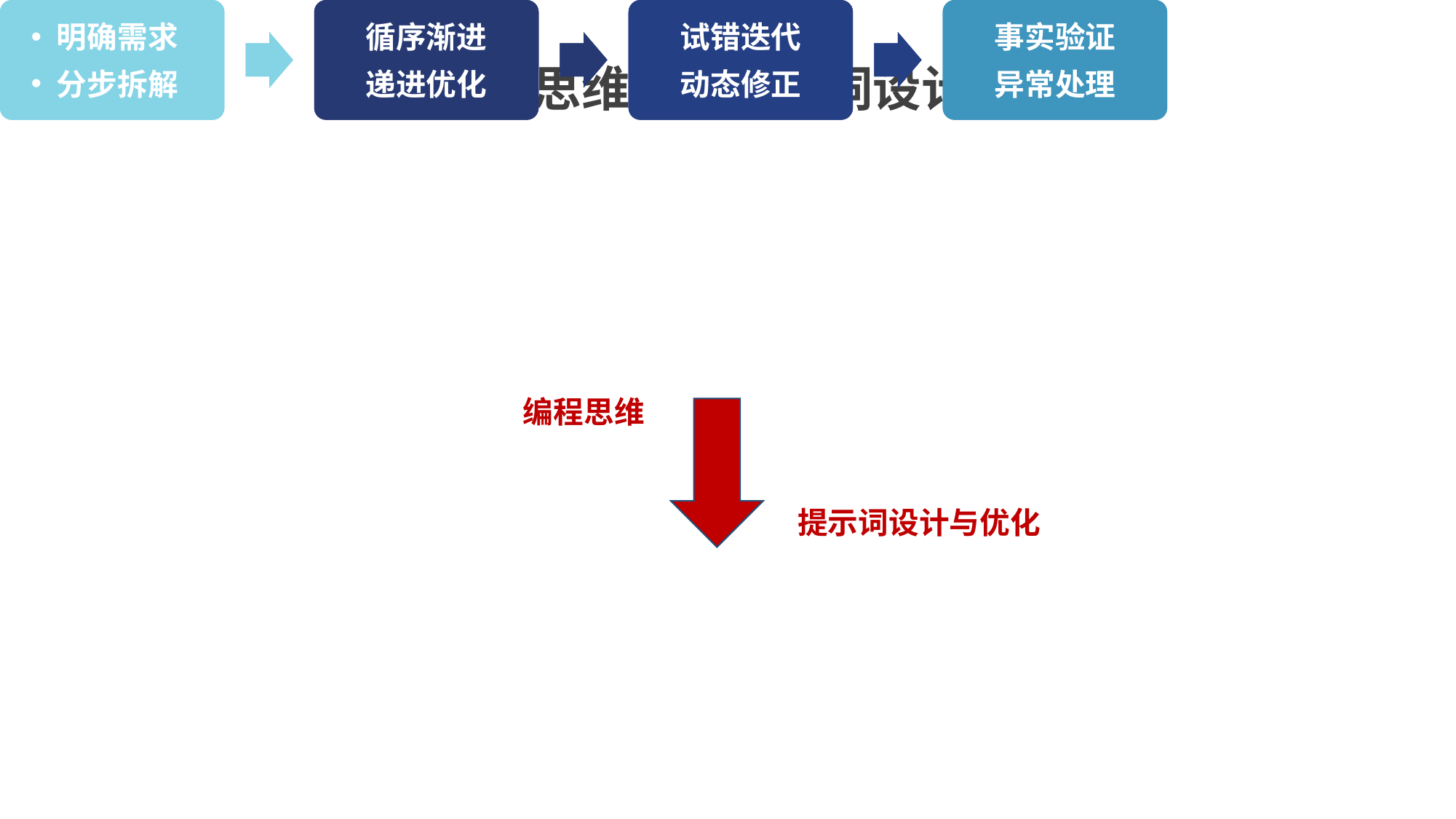

应用编程思维进行提示词设计与优化
分而治之

循序渐进

试错迭代

异常处理
编程思维

提示词设计与优化
明确需求
分步拆解

循序渐进
递进优化

试错迭代
动态修正

事实验证
异常处理